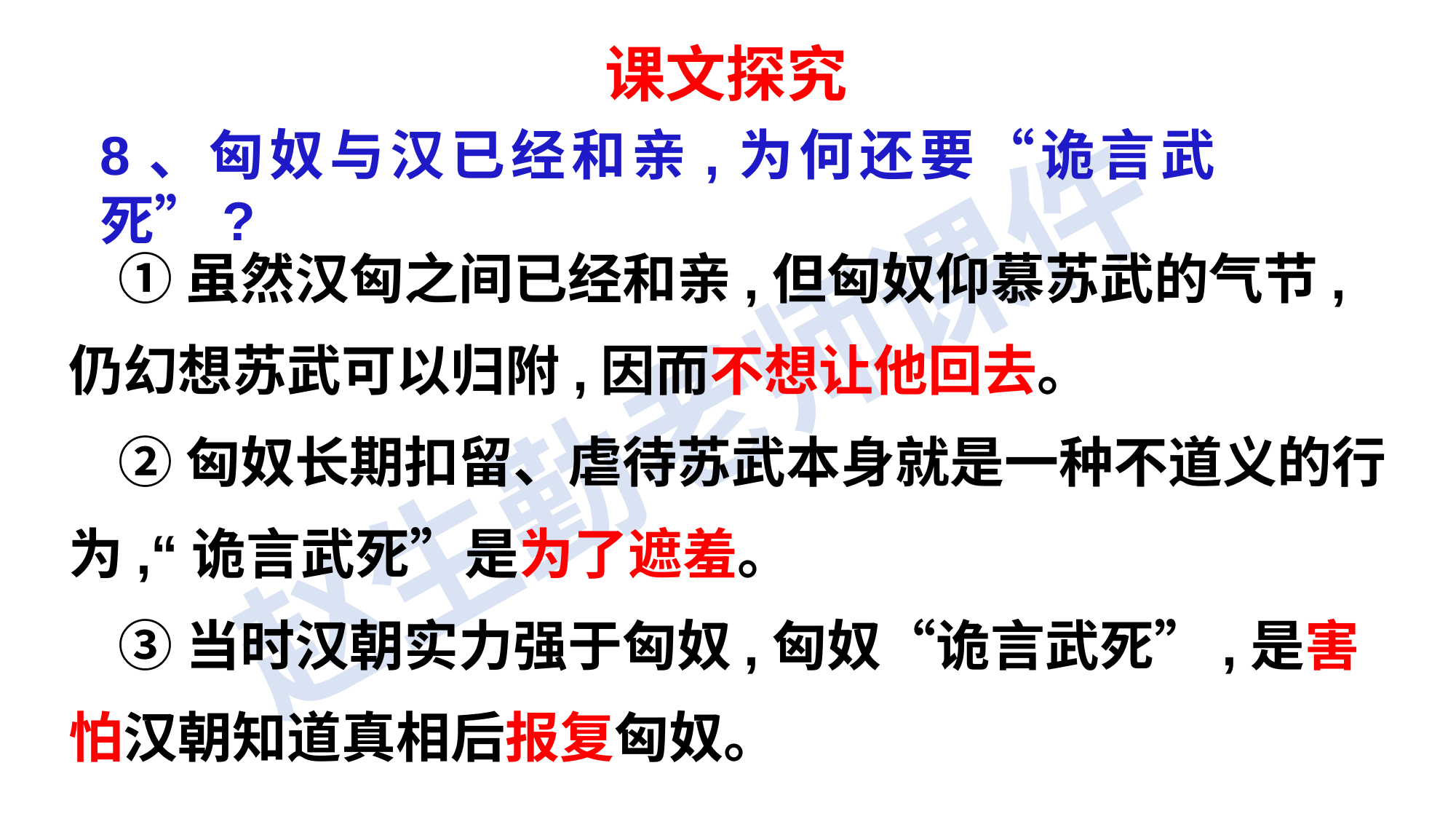

课文探究
8、匈奴与汉已经和亲,为何还要“诡言武死”?
    ①虽然汉匈之间已经和亲,但匈奴仰慕苏武的气节,仍幻想苏武可以归附,因而不想让他回去。
    ②匈奴长期扣留、虐待苏武本身就是一种不道义的行为,“诡言武死”是为了遮羞。
    ③当时汉朝实力强于匈奴,匈奴“诡言武死”,是害怕汉朝知道真相后报复匈奴。